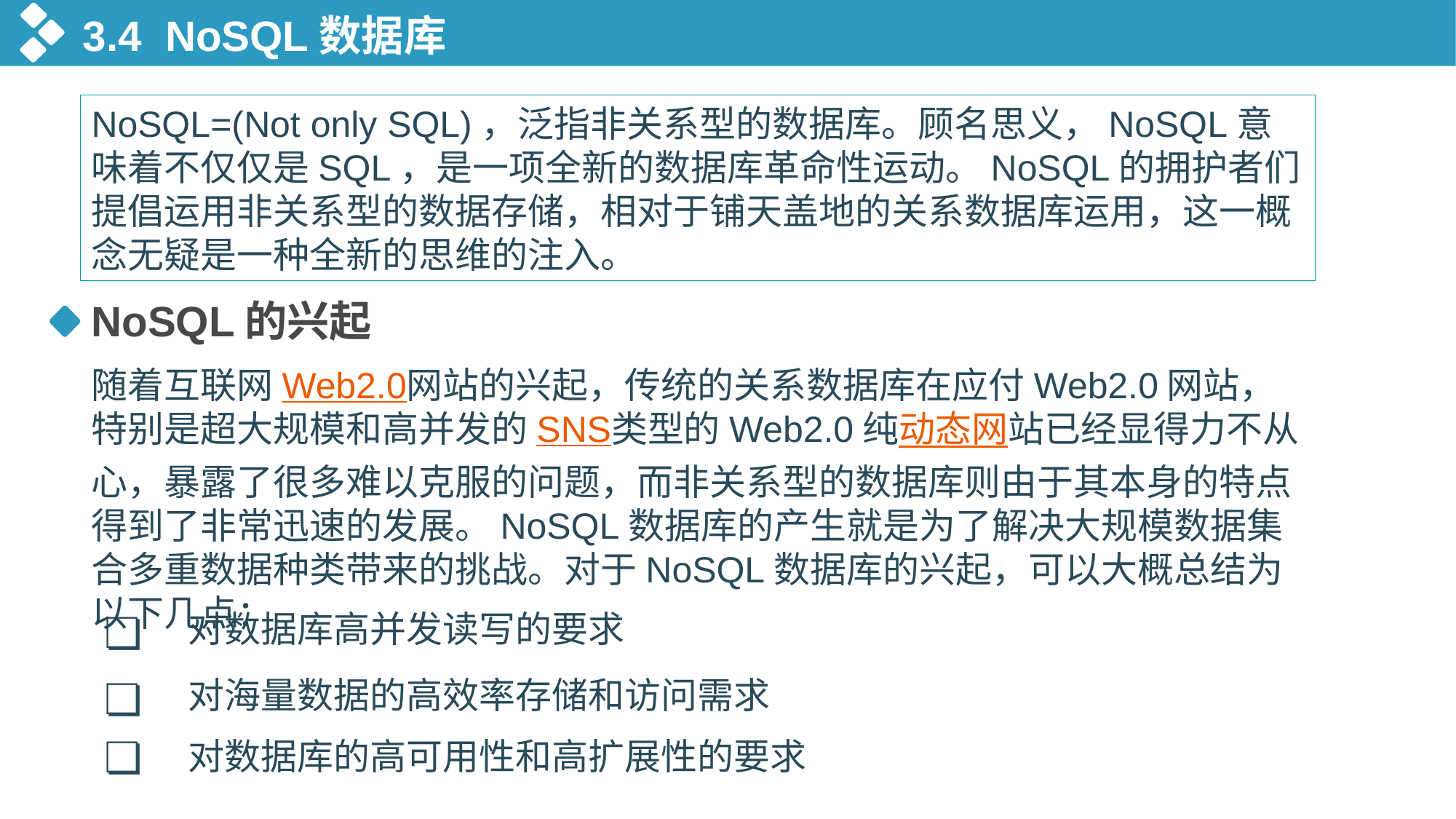

3.4  NoSQL数据库
NoSQL=(Not only SQL)，泛指非关系型的数据库。顾名思义，NoSQL意味着不仅仅是SQL，是一项全新的数据库革命性运动。NoSQL的拥护者们提倡运用非关系型的数据存储，相对于铺天盖地的关系数据库运用，这一概念无疑是一种全新的思维的注入。
NoSQL的兴起

随着互联网Web2.0网站的兴起，传统的关系数据库在应付Web2.0网站，特别是超大规模和高并发的SNS类型的Web2.0纯动态网站已经显得力不从心，暴露了很多难以克服的问题，而非关系型的数据库则由于其本身的特点得到了非常迅速的发展。NoSQL数据库的产生就是为了解决大规模数据集合多重数据种类带来的挑战。对于NoSQL数据库的兴起，可以大概总结为以下几点：
❏
对数据库高并发读写的要求
❏
对海量数据的高效率存储和访问需求
❏
对数据库的高可用性和高扩展性的要求